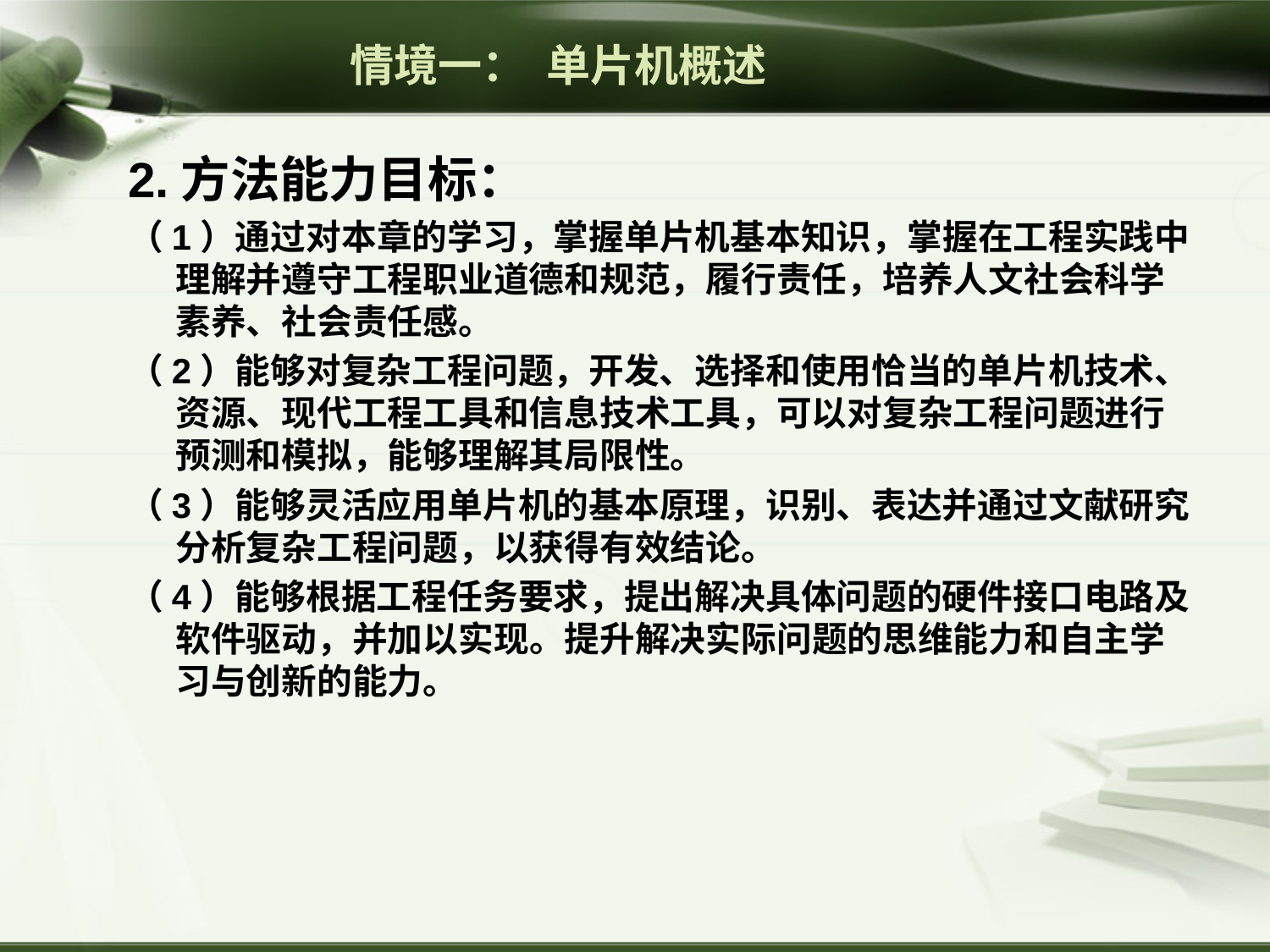

情境一：  单片机概述
2.方法能力目标：
（1）通过对本章的学习，掌握单片机基本知识，掌握在工程实践中理解并遵守工程职业道德和规范，履行责任，培养人文社会科学素养、社会责任感。
（2）能够对复杂工程问题，开发、选择和使用恰当的单片机技术、资源、现代工程工具和信息技术工具，可以对复杂工程问题进行预测和模拟，能够理解其局限性。
（3）能够灵活应用单片机的基本原理，识别、表达并通过文献研究分析复杂工程问题，以获得有效结论。
（4）能够根据工程任务要求，提出解决具体问题的硬件接口电路及软件驱动，并加以实现。提升解决实际问题的思维能力和自主学习与创新的能力。